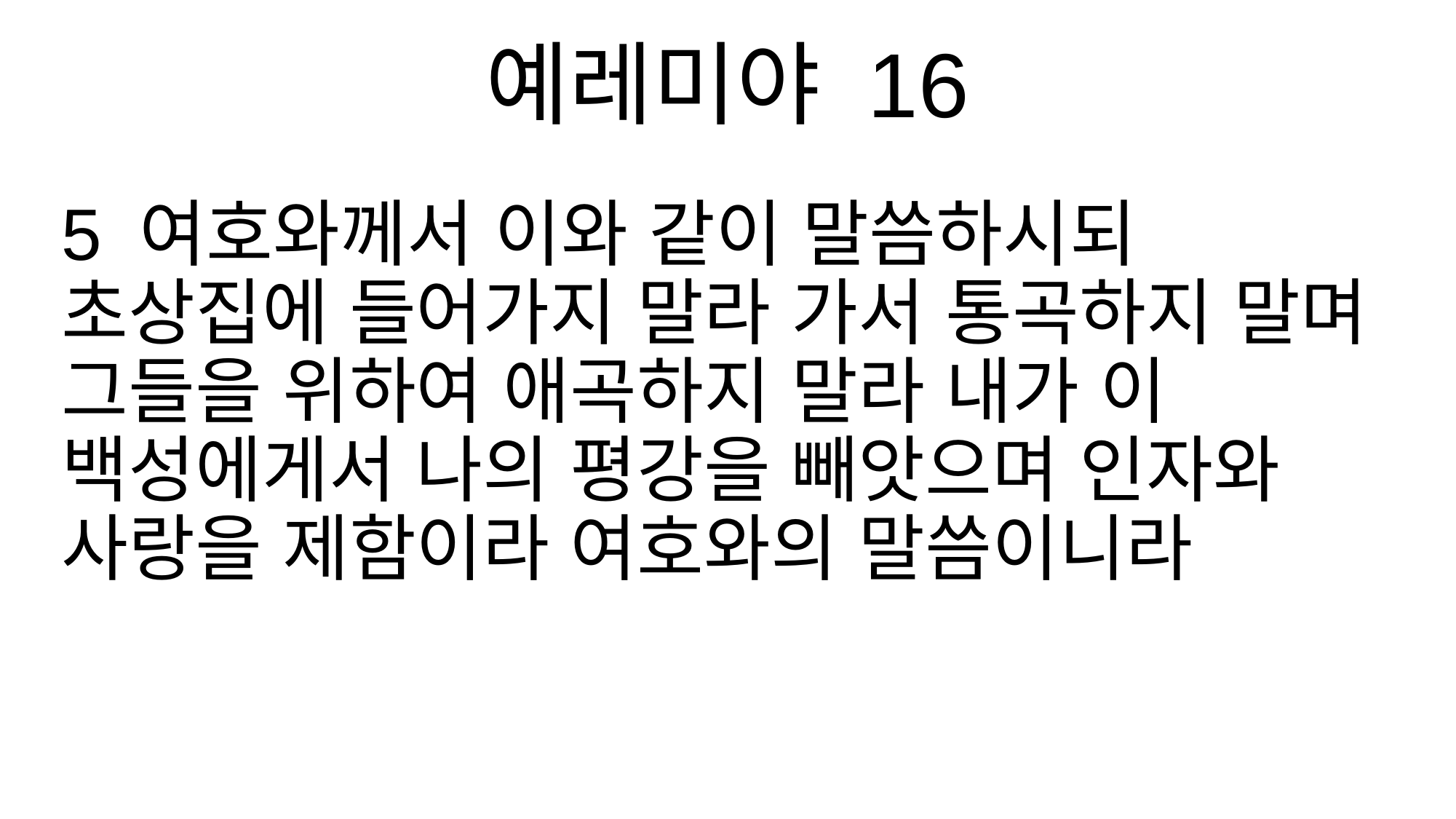

예레미야 16
5 여호와께서 이와 같이 말씀하시되 초상집에 들어가지 말라 가서 통곡하지 말며 그들을 위하여 애곡하지 말라 내가 이 백성에게서 나의 평강을 빼앗으며 인자와 사랑을 제함이라 여호와의 말씀이니라